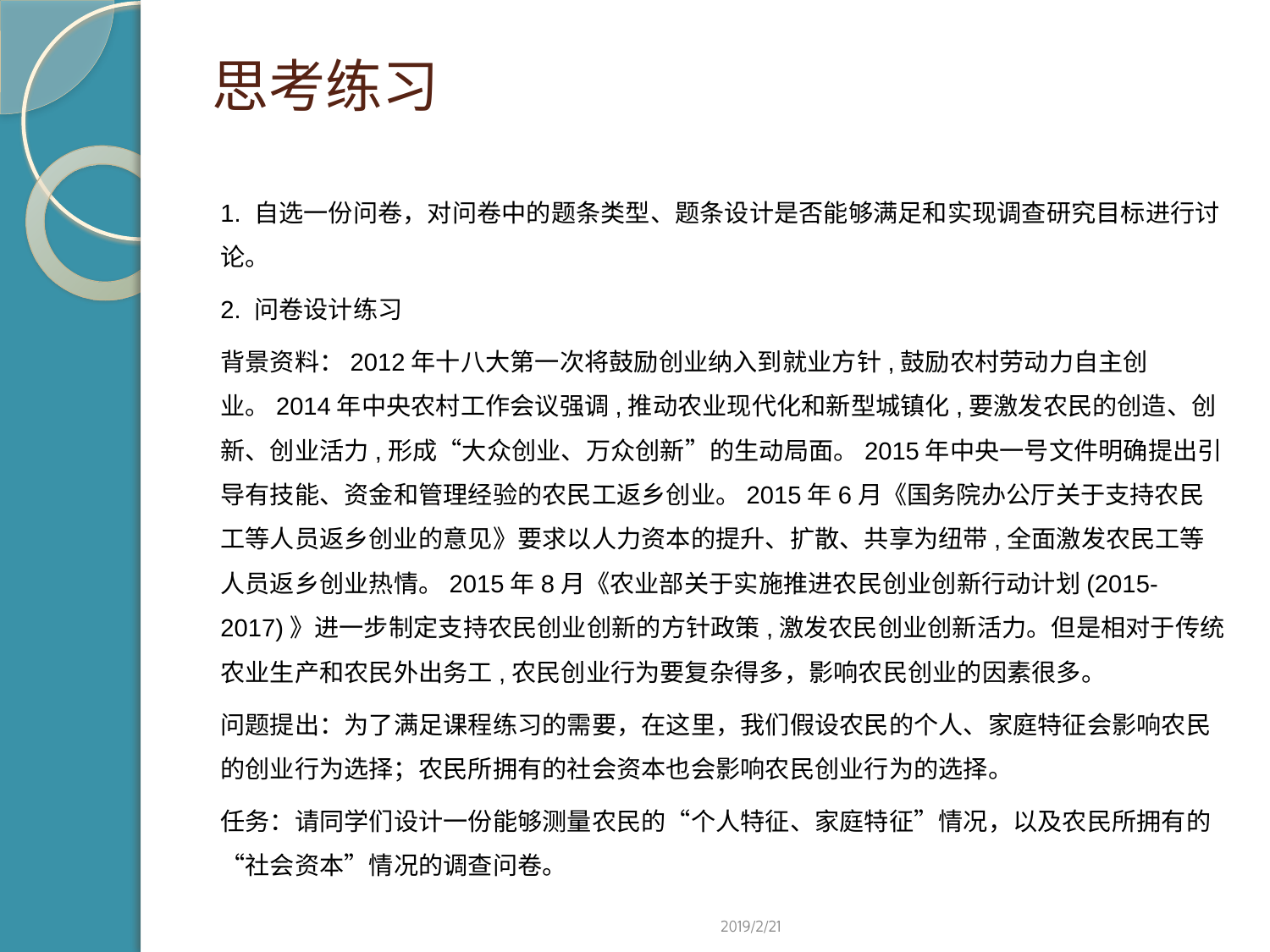

# 思考练习
1. 自选一份问卷，对问卷中的题条类型、题条设计是否能够满足和实现调查研究目标进行讨论。
2. 问卷设计练习
背景资料：2012年十八大第一次将鼓励创业纳入到就业方针,鼓励农村劳动力自主创业。2014年中央农村工作会议强调,推动农业现代化和新型城镇化,要激发农民的创造、创新、创业活力,形成“大众创业、万众创新”的生动局面。2015年中央一号文件明确提出引导有技能、资金和管理经验的农民工返乡创业。2015年6月《国务院办公厅关于支持农民工等人员返乡创业的意见》要求以人力资本的提升、扩散、共享为纽带,全面激发农民工等人员返乡创业热情。2015年8月《农业部关于实施推进农民创业创新行动计划(2015-2017)》进一步制定支持农民创业创新的方针政策,激发农民创业创新活力。但是相对于传统农业生产和农民外出务工,农民创业行为要复杂得多，影响农民创业的因素很多。
问题提出：为了满足课程练习的需要，在这里，我们假设农民的个人、家庭特征会影响农民的创业行为选择；农民所拥有的社会资本也会影响农民创业行为的选择。
任务：请同学们设计一份能够测量农民的“个人特征、家庭特征”情况，以及农民所拥有的“社会资本”情况的调查问卷。
2019/2/21